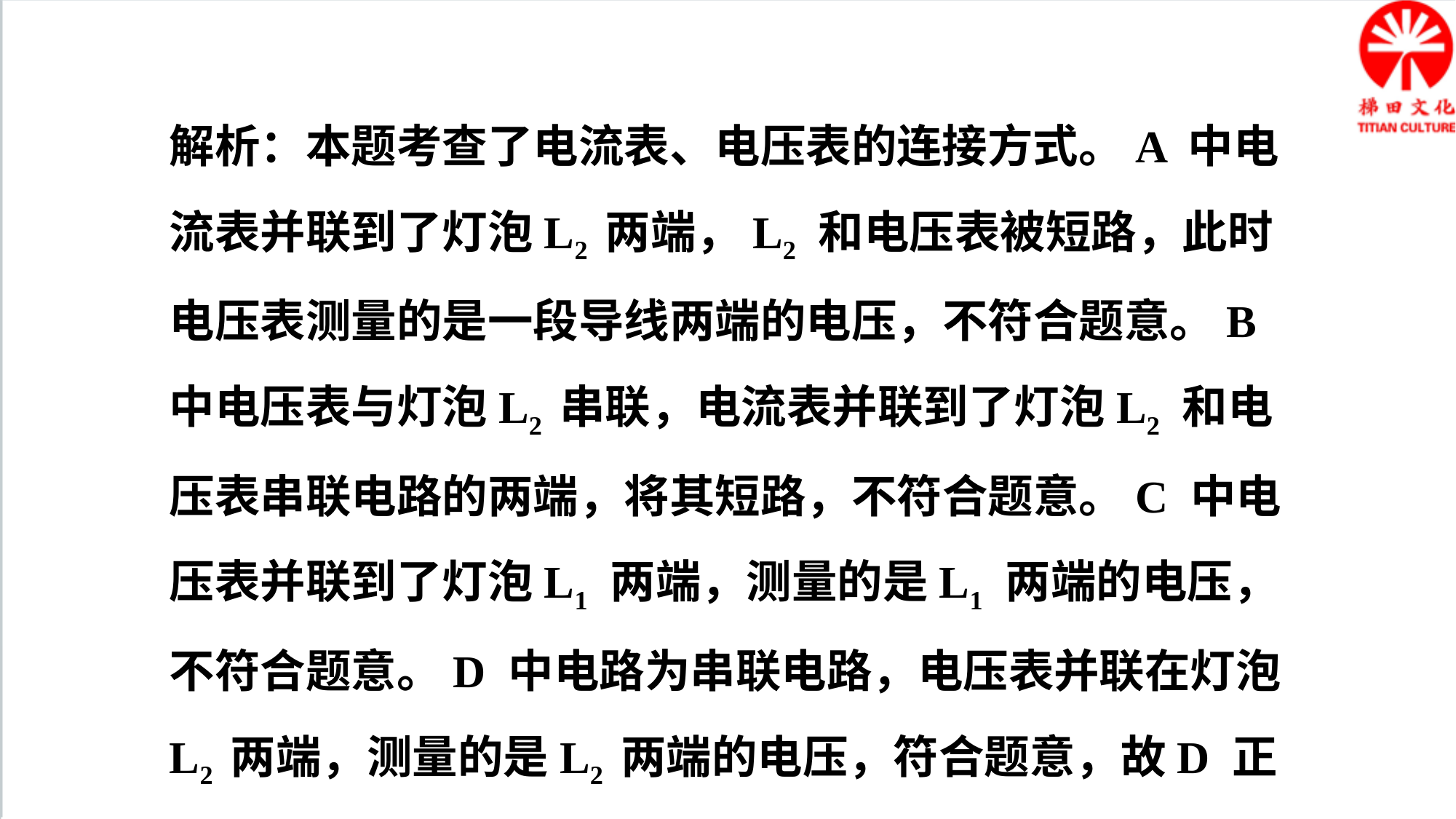

解析：本题考查了电流表、电压表的连接方式。A 中电流表并联到了灯泡L2 两端，L2 和电压表被短路，此时电压表测量的是一段导线两端的电压，不符合题意。B 中电压表与灯泡L2 串联，电流表并联到了灯泡L2 和电压表串联电路的两端，将其短路，不符合题意。C 中电压表并联到了灯泡L1 两端，测量的是L1 两端的电压，不符合题意。D 中电路为串联电路，电压表并联在灯泡L2 两端，测量的是L2 两端的电压，符合题意，故D 正确。